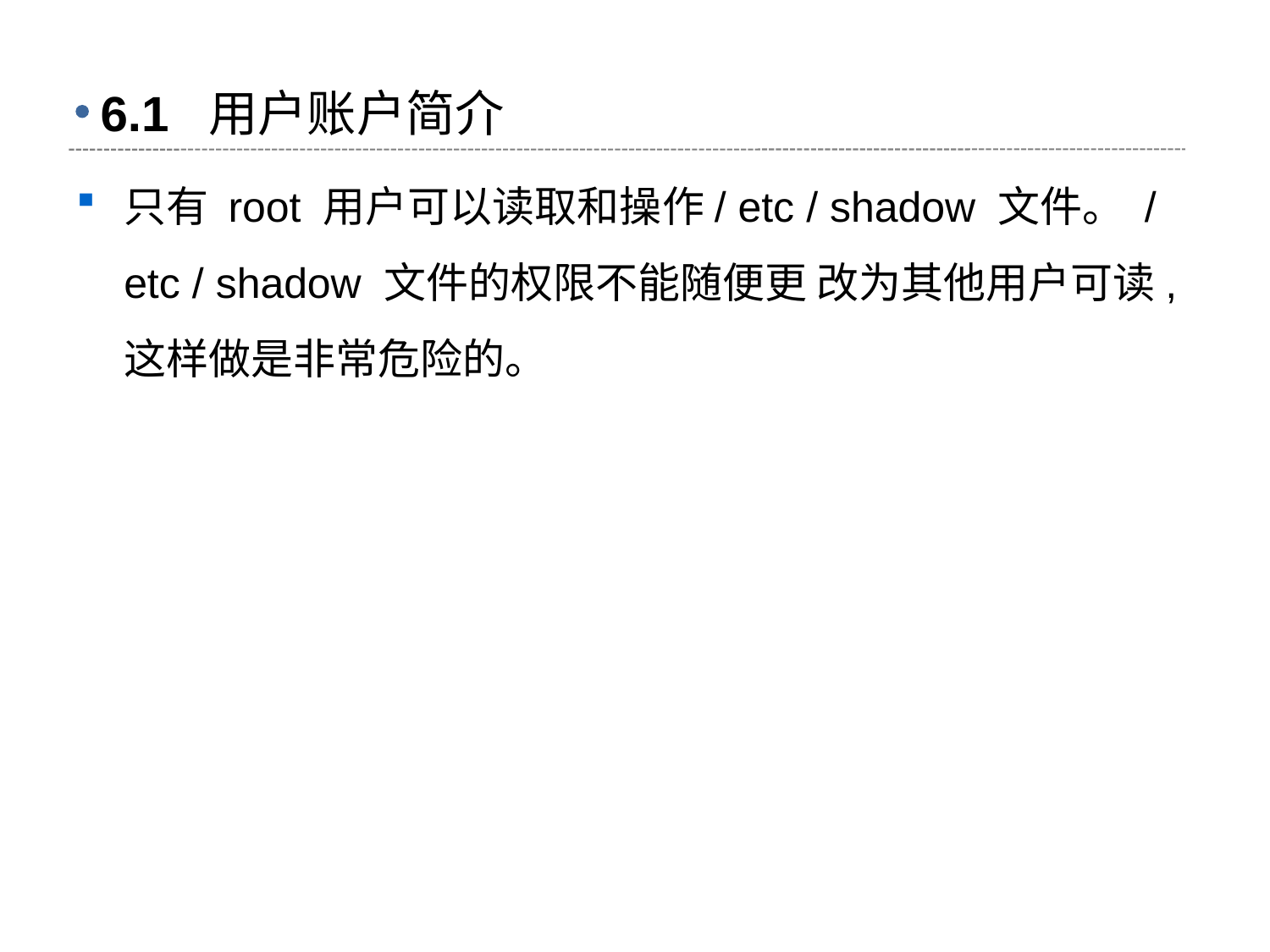

# 6.1  用户账户简介
只有 root 用户可以读取和操作/ etc / shadow 文件。 / etc / shadow 文件的权限不能随便更 改为其他用户可读, 这样做是非常危险的。